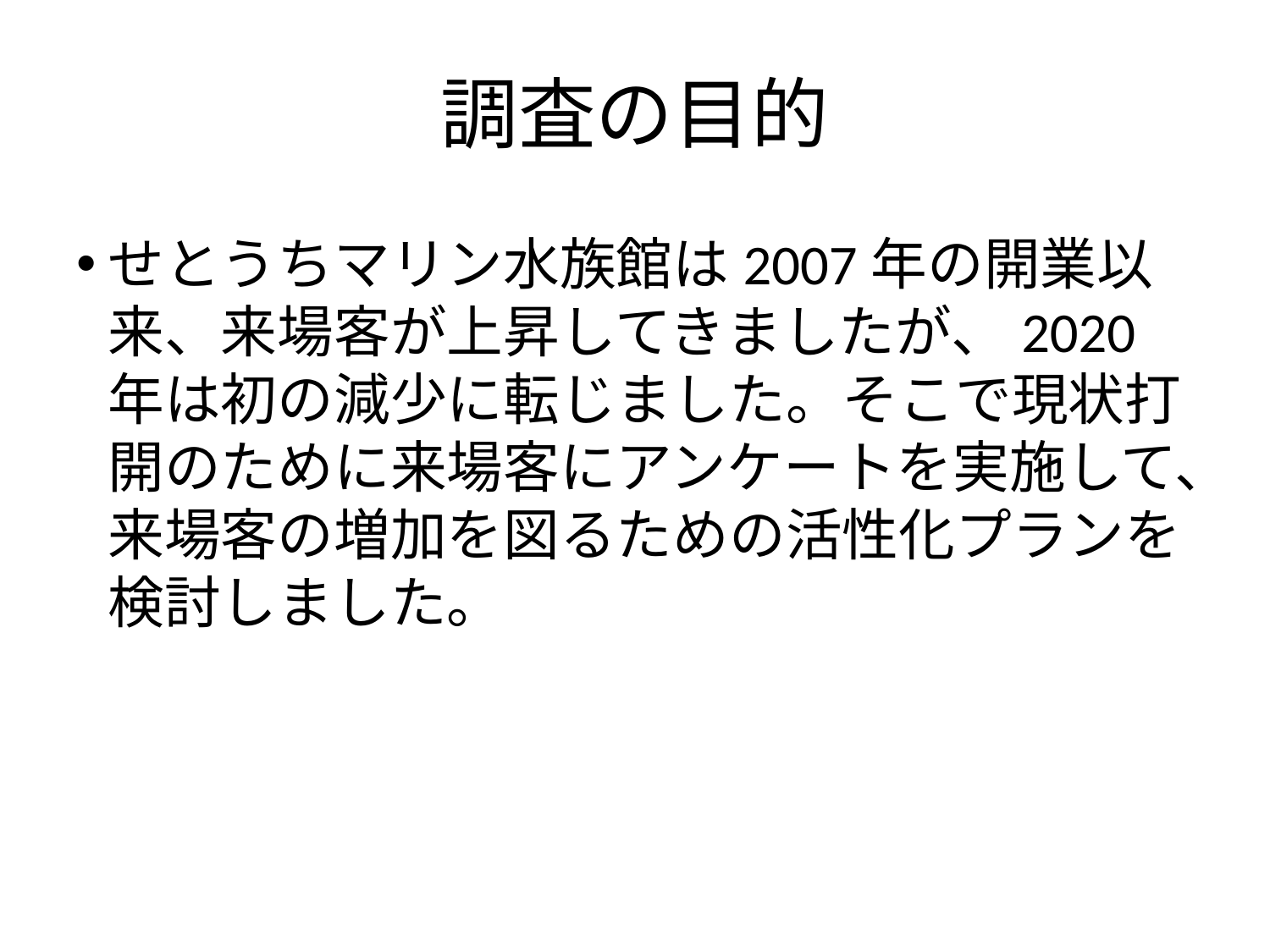

# 調査の目的
せとうちマリン水族館は2007年の開業以来、来場客が上昇してきましたが、2020年は初の減少に転じました。そこで現状打開のために来場客にアンケートを実施して、来場客の増加を図るための活性化プランを検討しました。